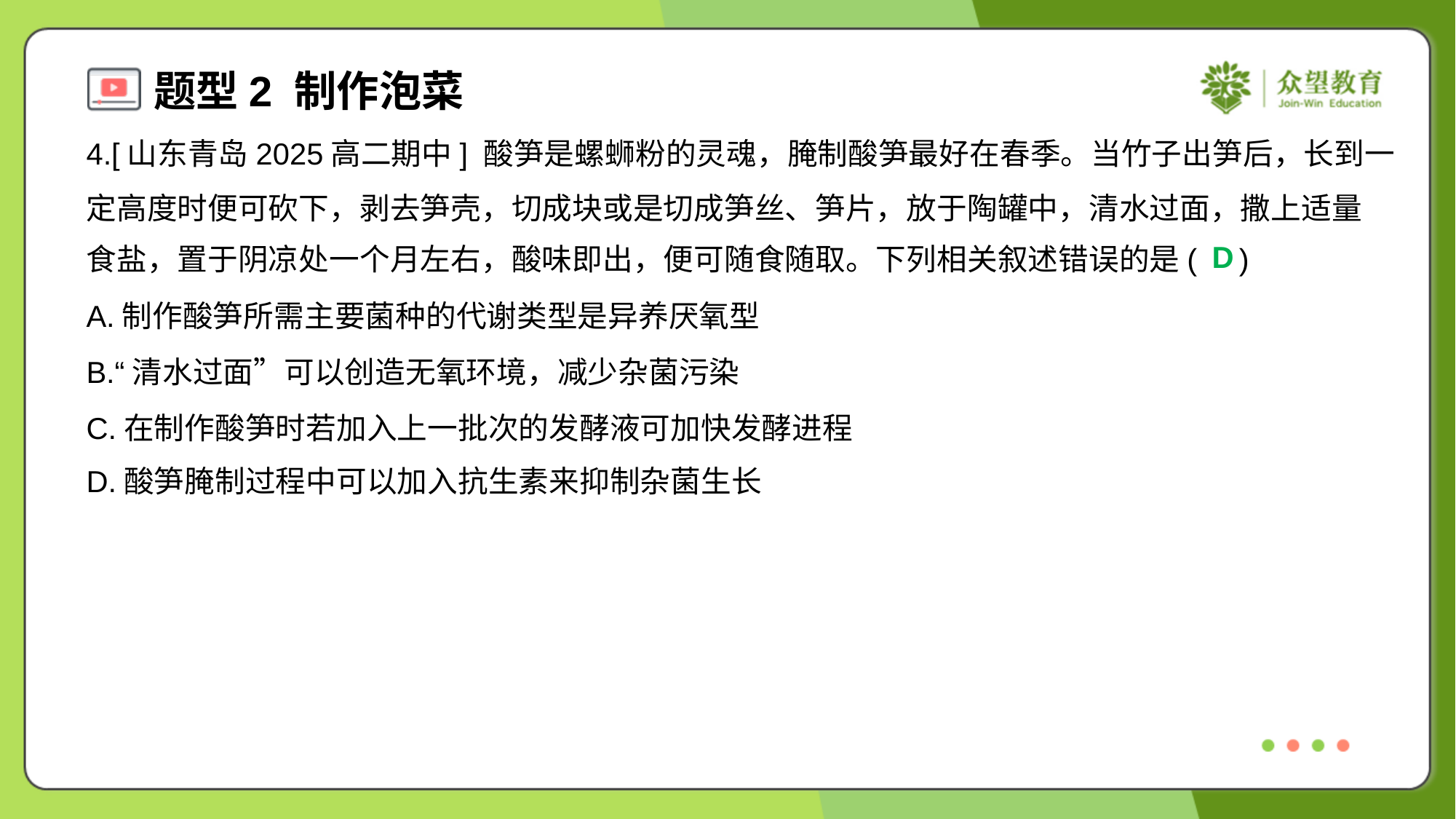

4.[山东青岛2025高二期中] 酸笋是螺蛳粉的灵魂，腌制酸笋最好在春季。当竹子出笋后，长到一
定高度时便可砍下，剥去笋壳，切成块或是切成笋丝、笋片，放于陶罐中，清水过面，撒上适量
食盐，置于阴凉处一个月左右，酸味即出，便可随食随取。下列相关叙述错误的是(     )
D
A.制作酸笋所需主要菌种的代谢类型是异养厌氧型
B.“清水过面”可以创造无氧环境，减少杂菌污染
C.在制作酸笋时若加入上一批次的发酵液可加快发酵进程
D.酸笋腌制过程中可以加入抗生素来抑制杂菌生长